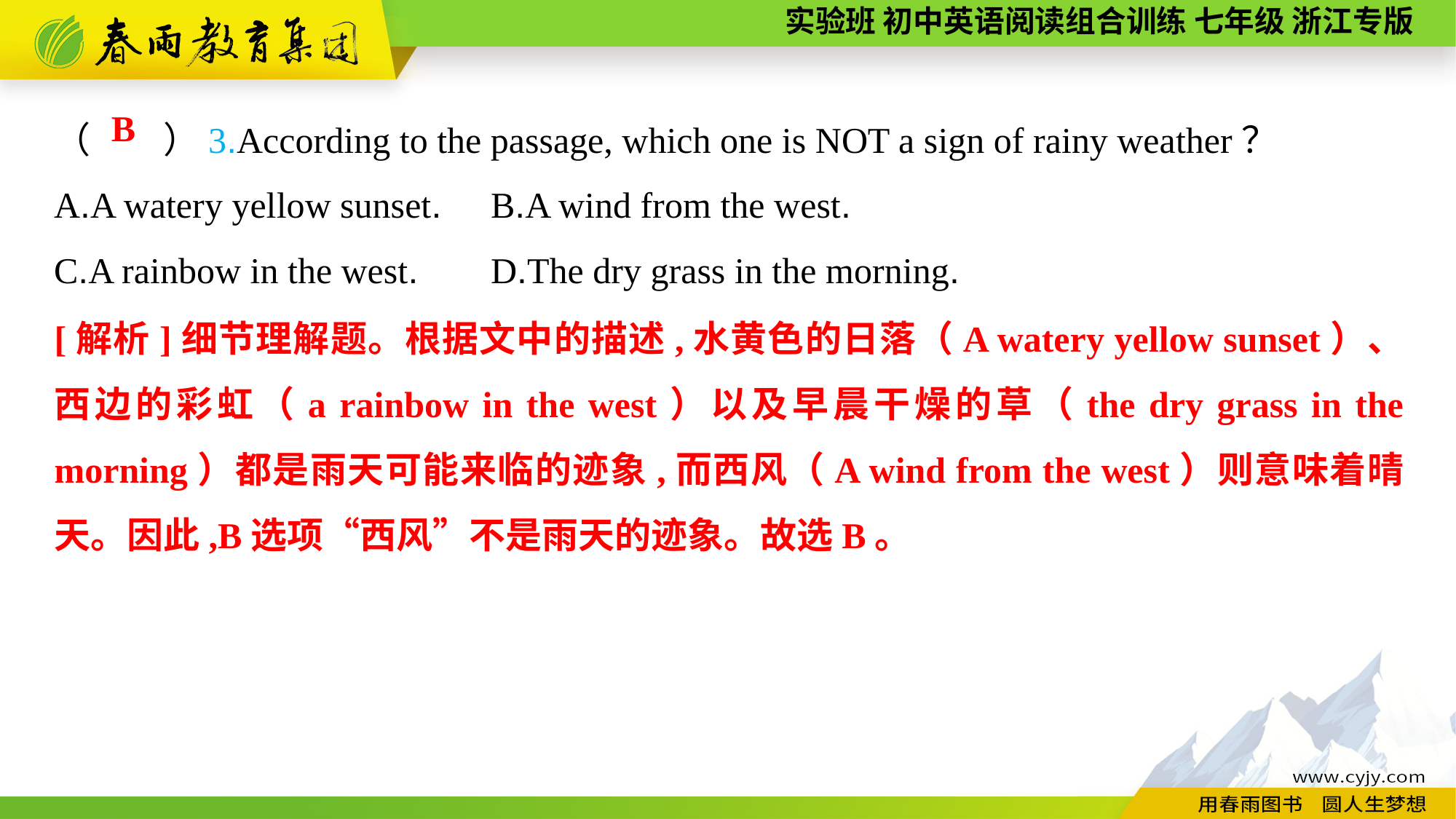

（　　）3.According to the passage, which one is NOT a sign of rainy weather？
A.A watery yellow sunset.	B.A wind from the west.
C.A rainbow in the west.	D.The dry grass in the morning.
B
[解析]细节理解题。根据文中的描述,水黄色的日落（A watery yellow sunset）、西边的彩虹（a rainbow in the west）以及早晨干燥的草（the dry grass in the morning）都是雨天可能来临的迹象,而西风（A wind from the west）则意味着晴天。因此,B选项“西风”不是雨天的迹象。故选B。